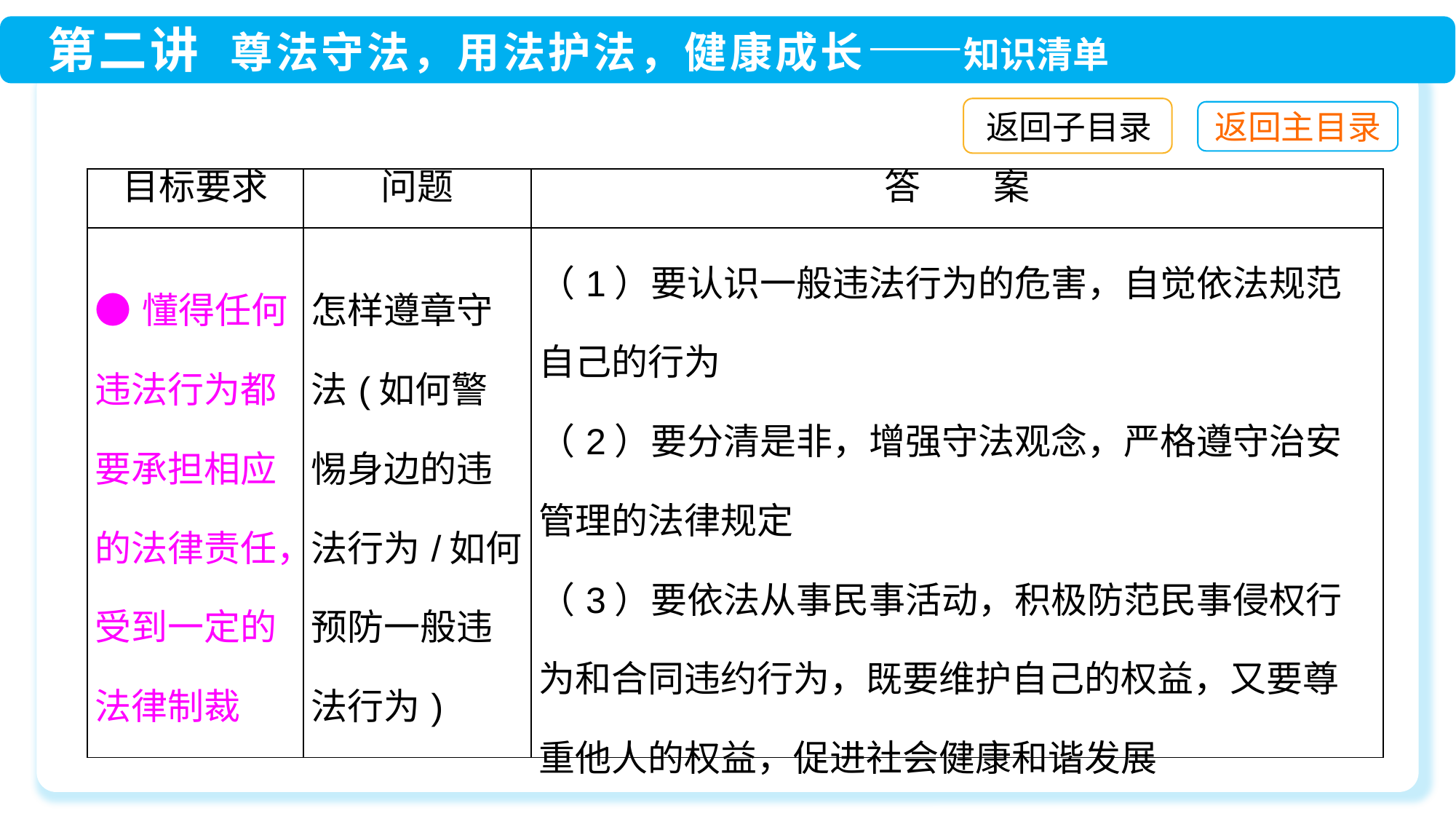

返回子目录
| 目标要求 | 问题 | 答　　案 |
| --- | --- | --- |
| ●懂得任何违法行为都要承担相应的法律责任，受到一定的法律制裁 | 怎样遵章守法(如何警惕身边的违法行为/如何预防一般违法行为) | （1）要认识一般违法行为的危害，自觉依法规范自己的行为 （2）要分清是非，增强守法观念，严格遵守治安管理的法律规定 （3）要依法从事民事活动，积极防范民事侵权行为和合同违约行为，既要维护自己的权益，又要尊重他人的权益，促进社会健康和谐发展 |